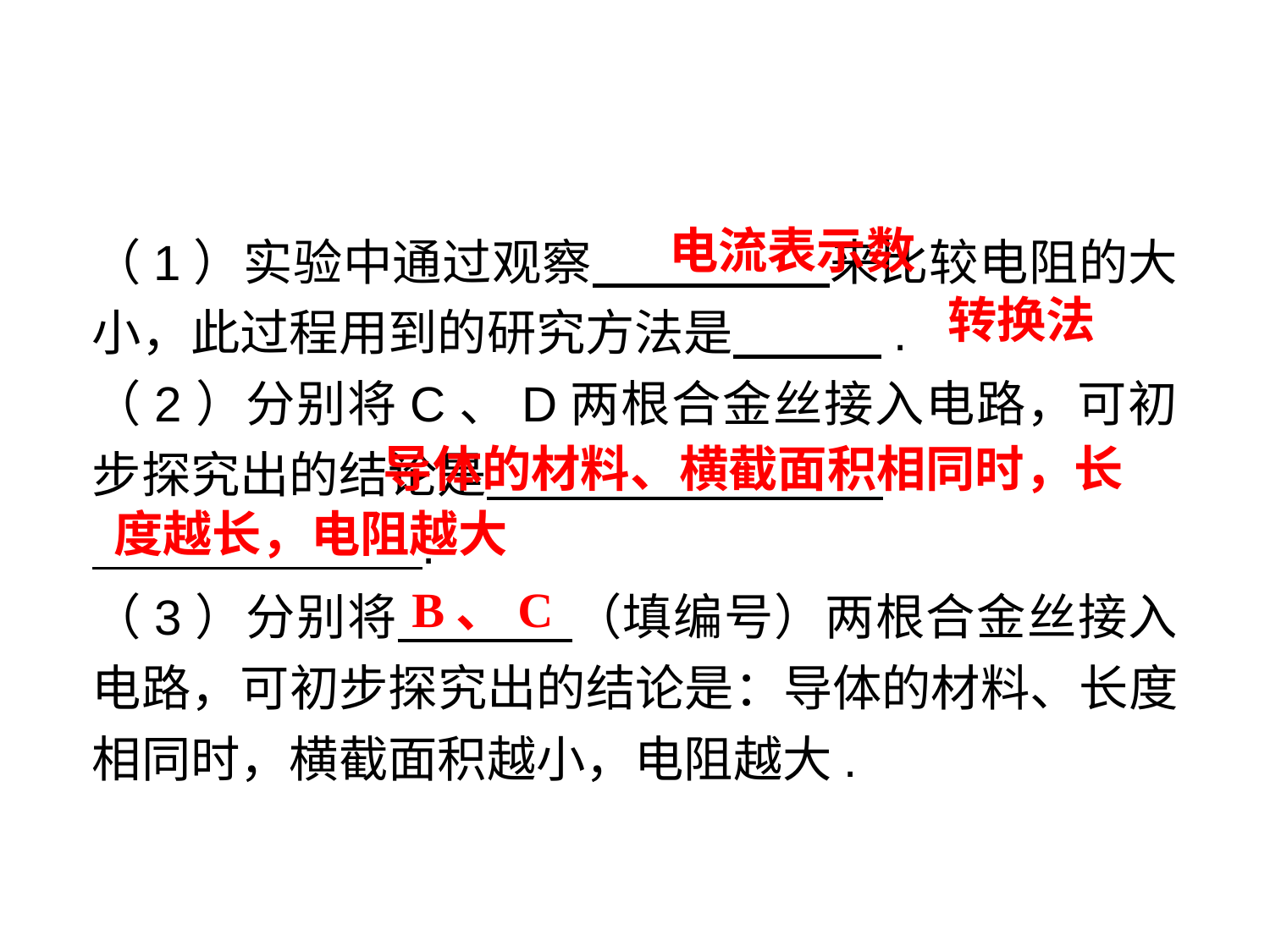

（1）实验中通过观察　   　         来比较电阻的大小，此过程用到的研究方法是　         .
（2）分别将C、D两根合金丝接入电路，可初步探究出的结论是　   　                        .
                        .
（3）分别将　      　（填编号）两根合金丝接入电路，可初步探究出的结论是：导体的材料、长度相同时，横截面积越小，电阻越大.
电流表示数
转换法
                       导体的材料、横截面积相同时，长度越长，电阻越大
B、C